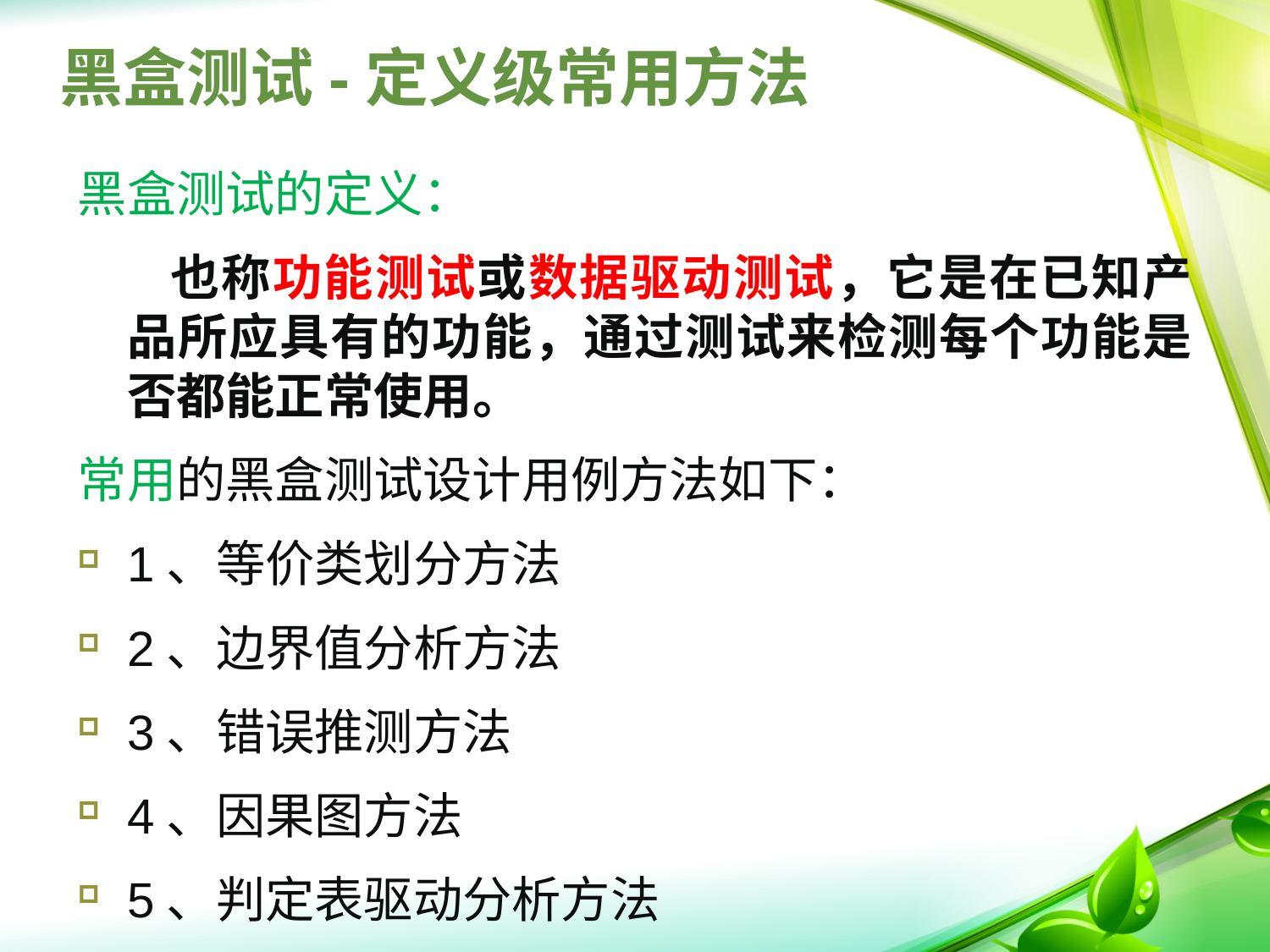

# 黑盒测试-定义级常用方法
黑盒测试的定义：
      也称功能测试或数据驱动测试，它是在已知产品所应具有的功能，通过测试来检测每个功能是否都能正常使用。
常用的黑盒测试设计用例方法如下：
1、等价类划分方法
2、边界值分析方法
3、错误推测方法
4、因果图方法
5、判定表驱动分析方法
6、正交试验设计方法、
7、功能图分析方法
8、场景方法